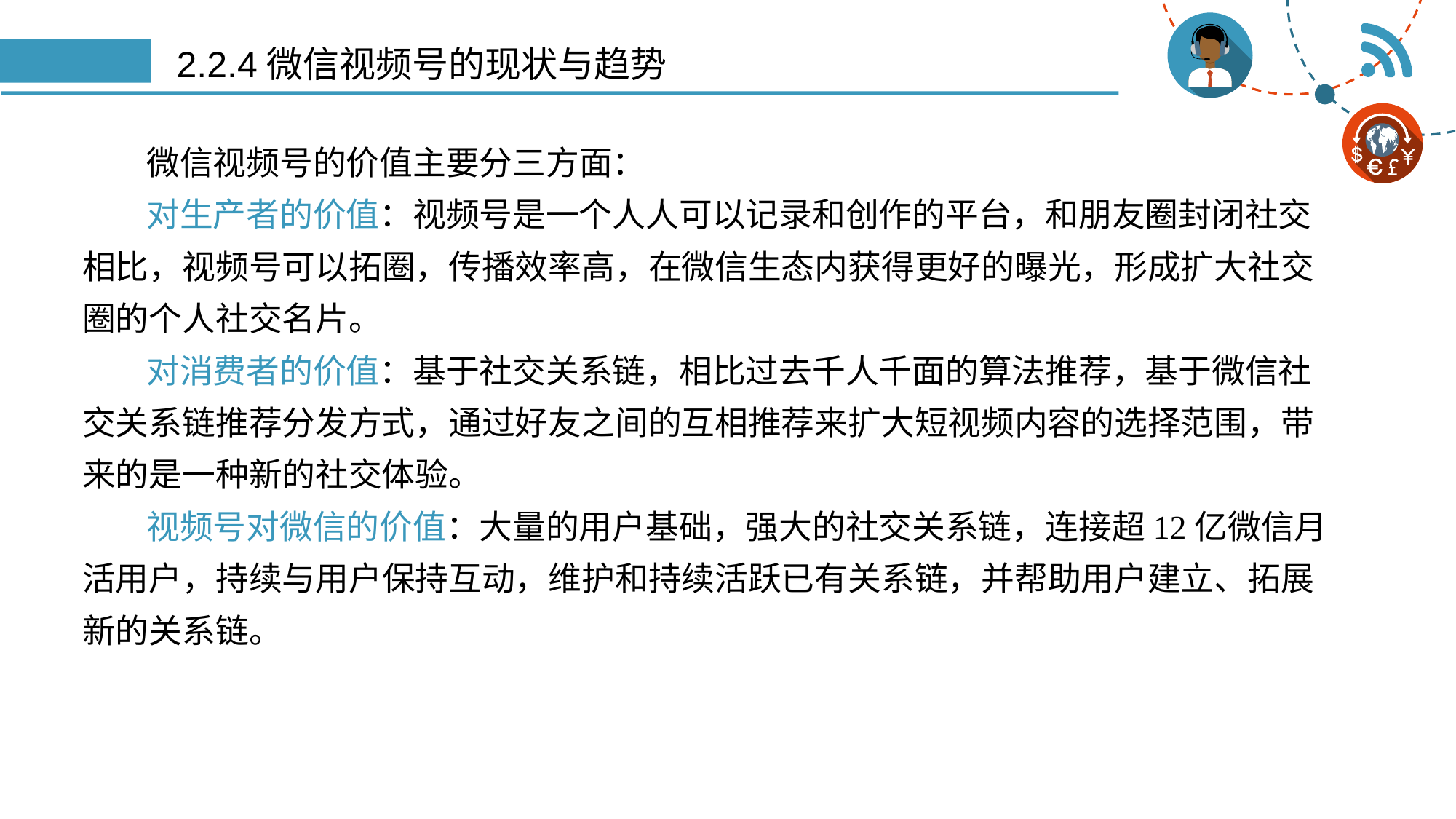

# 2.2.4微信视频号的现状与趋势
微信视频号的价值主要分三方面：
对生产者的价值：视频号是一个人人可以记录和创作的平台，和朋友圈封闭社交相比，视频号可以拓圈，传播效率高，在微信生态内获得更好的曝光，形成扩大社交圈的个人社交名片。
对消费者的价值：基于社交关系链，相比过去千人千面的算法推荐，基于微信社交关系链推荐分发方式，通过好友之间的互相推荐来扩大短视频内容的选择范围，带来的是一种新的社交体验。
视频号对微信的价值：大量的用户基础，强大的社交关系链，连接超12亿微信月活用户，持续与用户保持互动，维护和持续活跃已有关系链，并帮助用户建立、拓展新的关系链。